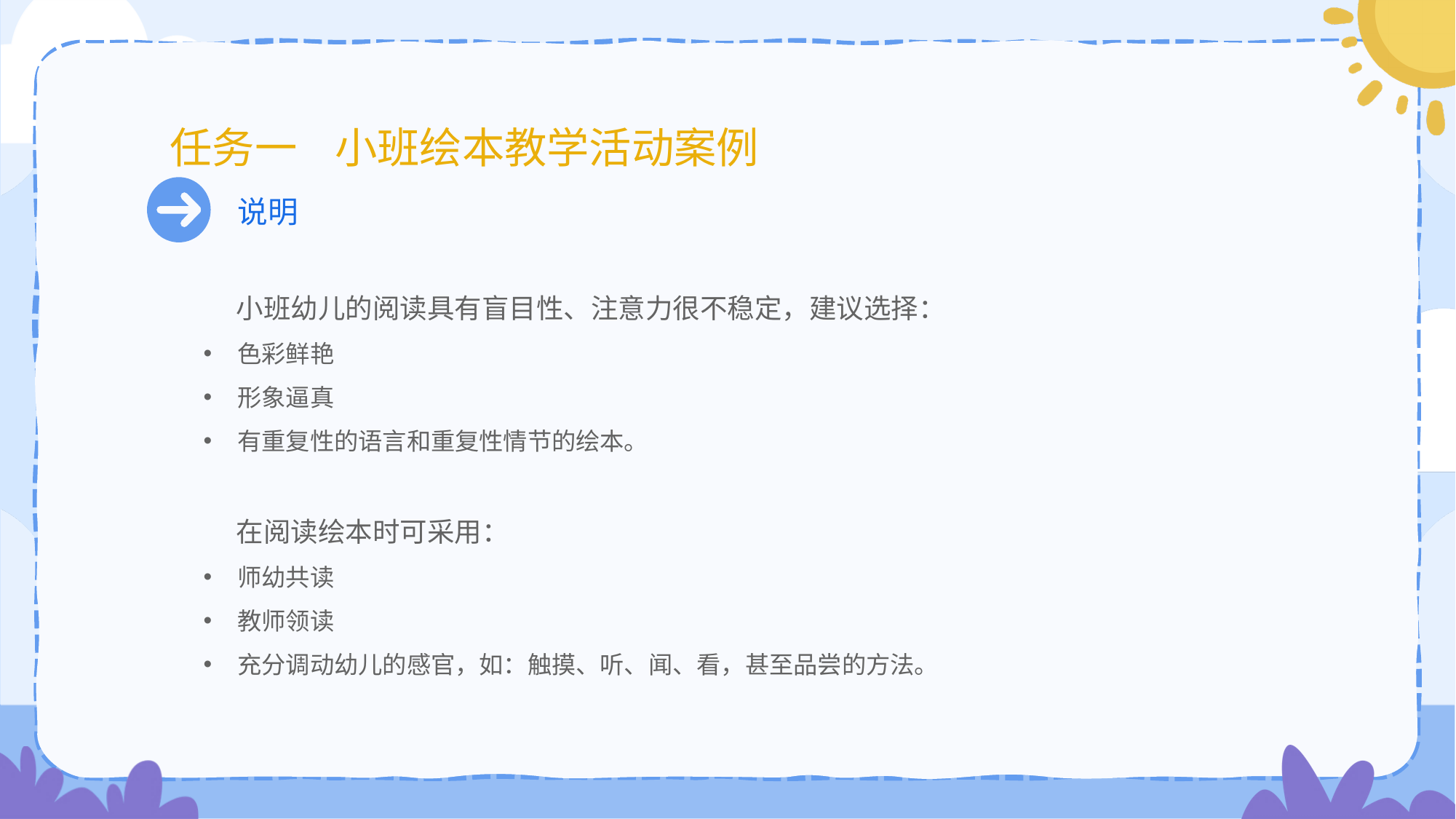

# 任务一    小班绘本教学活动案例

说明

     小班幼儿的阅读具有盲目性、注意力很不稳定，建议选择：
色彩鲜艳
形象逼真
有重复性的语言和重复性情节的绘本。

     在阅读绘本时可采用：
师幼共读
教师领读
充分调动幼儿的感官，如：触摸、听、闻、看，甚至品尝的方法。